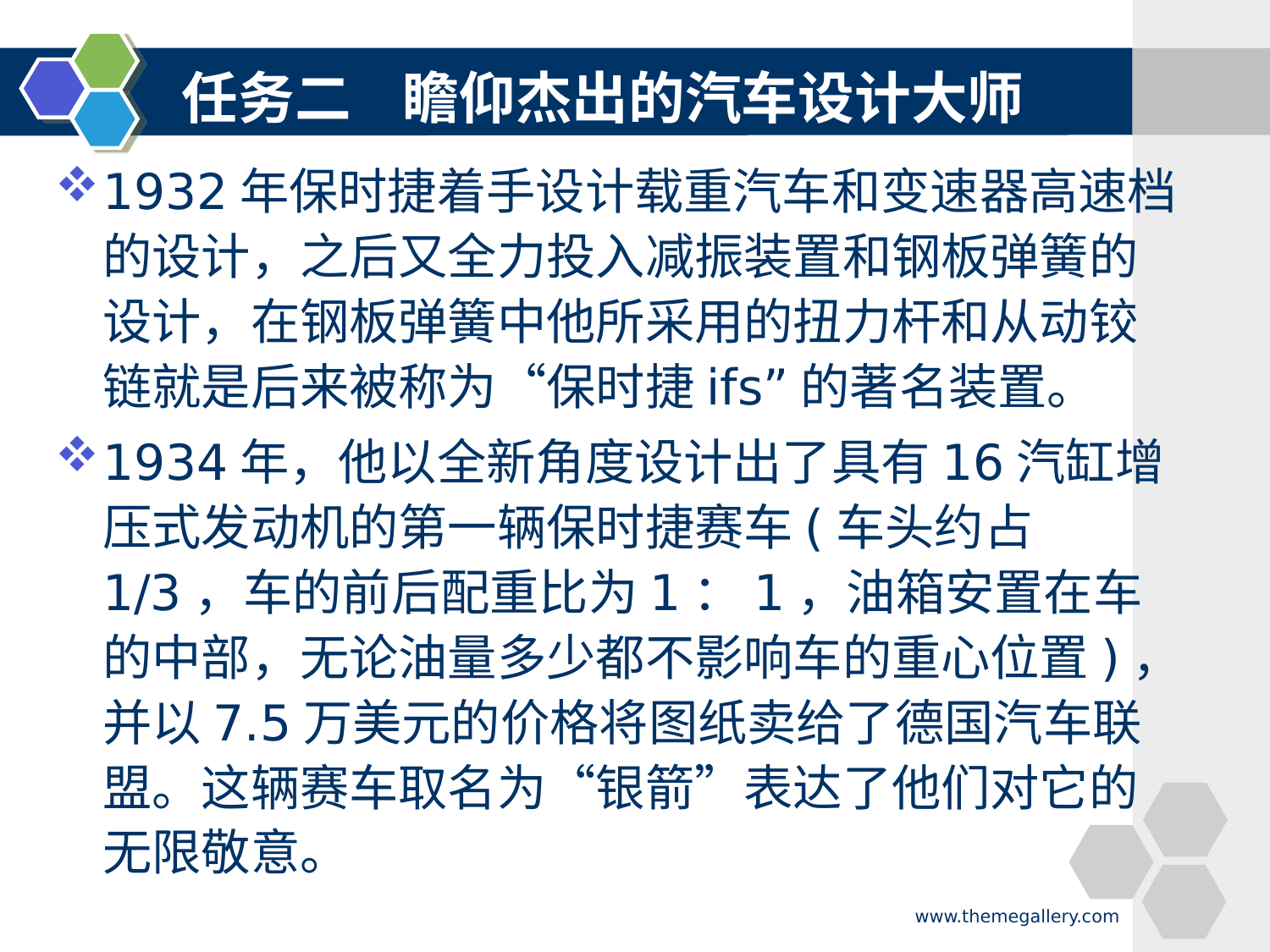

#
任务二    瞻仰杰出的汽车设计大师
1932年保时捷着手设计载重汽车和变速器高速档的设计，之后又全力投入减振装置和钢板弹簧的设计，在钢板弹簧中他所采用的扭力杆和从动铰链就是后来被称为“保时捷ifs”的著名装置。
1934年，他以全新角度设计出了具有16汽缸增压式发动机的第一辆保时捷赛车(车头约占1/3，车的前后配重比为1：1，油箱安置在车的中部，无论油量多少都不影响车的重心位置)，并以7.5万美元的价格将图纸卖给了德国汽车联盟。这辆赛车取名为“银箭”表达了他们对它的无限敬意。
www.themegallery.com